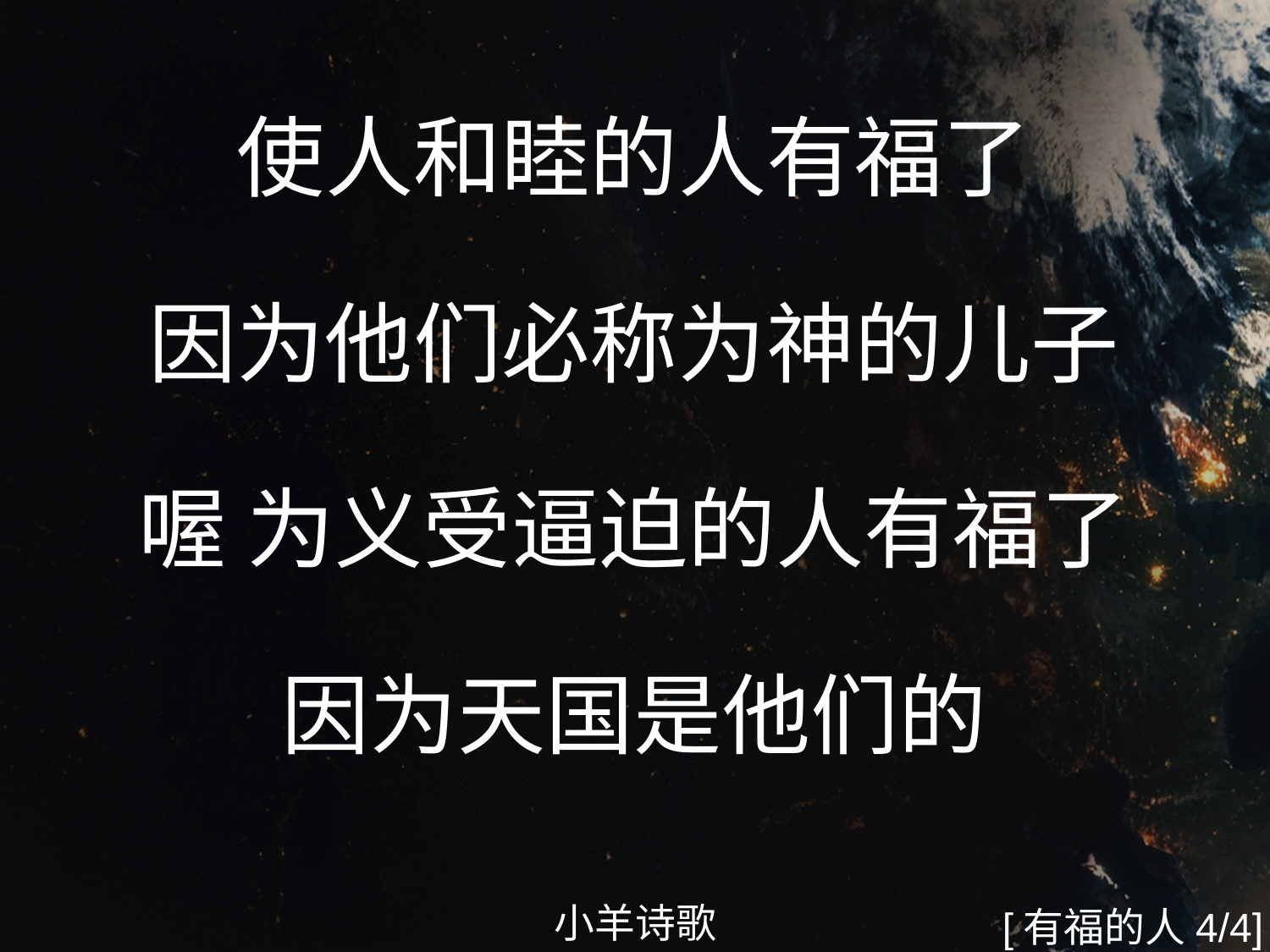

使人和睦的人有福了

因为他们必称为神的儿子

喔 为义受逼迫的人有福了

因为天国是他们的

#

小羊诗歌
[有福的人4/4]